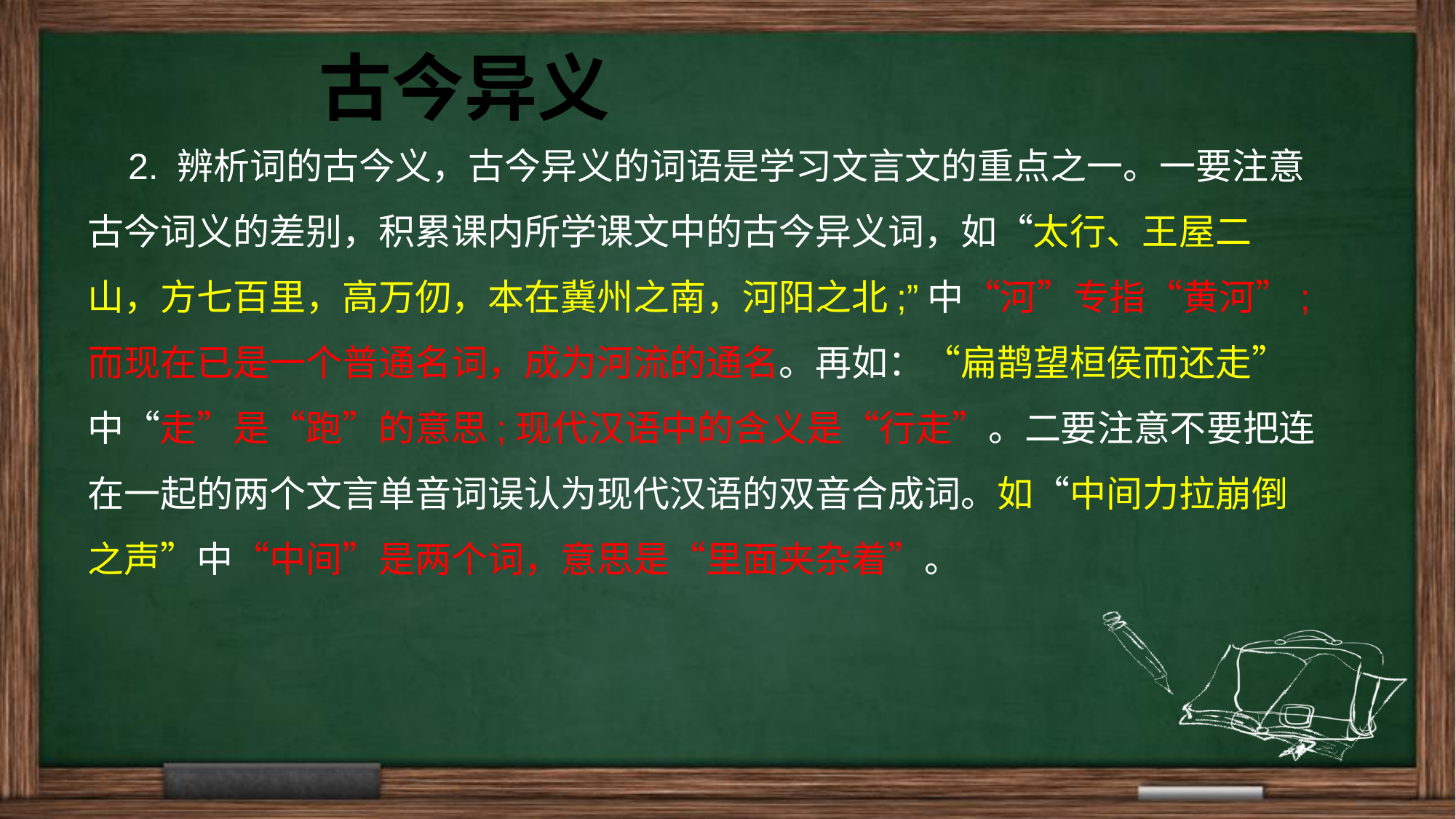

古今异义
    2. 辨析词的古今义，古今异义的词语是学习文言文的重点之一。一要注意古今词义的差别，积累课内所学课文中的古今异义词，如“太行、王屋二山，方七百里，高万仞，本在冀州之南，河阳之北;”中“河”专指“黄河”;而现在已是一个普通名词，成为河流的通名。再如：“扁鹊望桓侯而还走”中“走”是“跑”的意思;现代汉语中的含义是“行走”。二要注意不要把连在一起的两个文言单音词误认为现代汉语的双音合成词。如“中间力拉崩倒之声”中“中间”是两个词，意思是“里面夹杂着”。